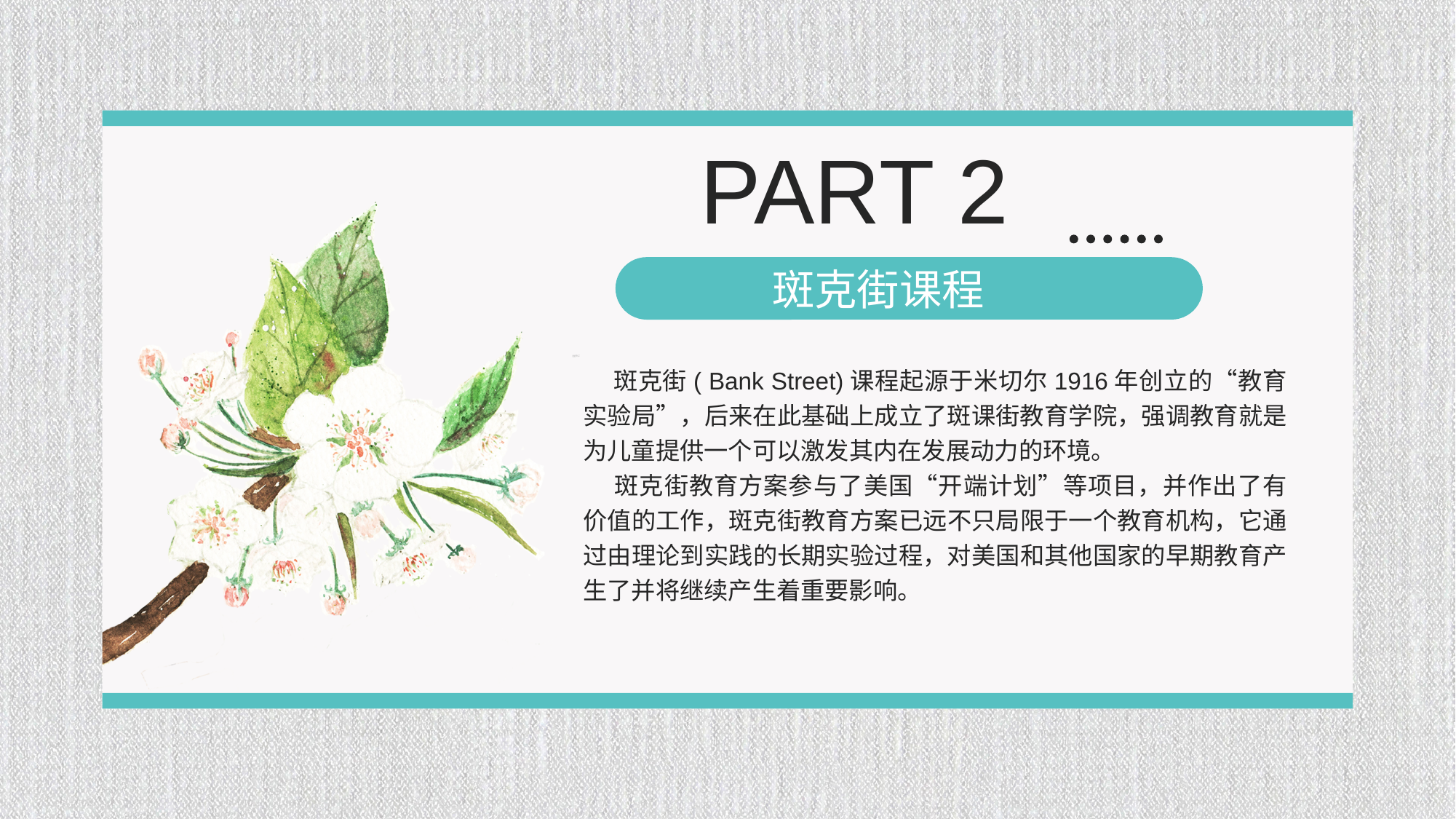

PART 2

斑克街课程
    斑克街( Bank Street)课程起源于米切尔1916年创立的“教育实验局”，后来在此基础上成立了斑课街教育学院，强调教育就是为儿童提供一个可以激发其内在发展动力的环境。
    斑克街教育方案参与了美国“开端计划”等项目，并作出了有价值的工作，斑克街教育方案已远不只局限于一个教育机构，它通过由理论到实践的长期实验过程，对美国和其他国家的早期教育产生了并将继续产生着重要影响。